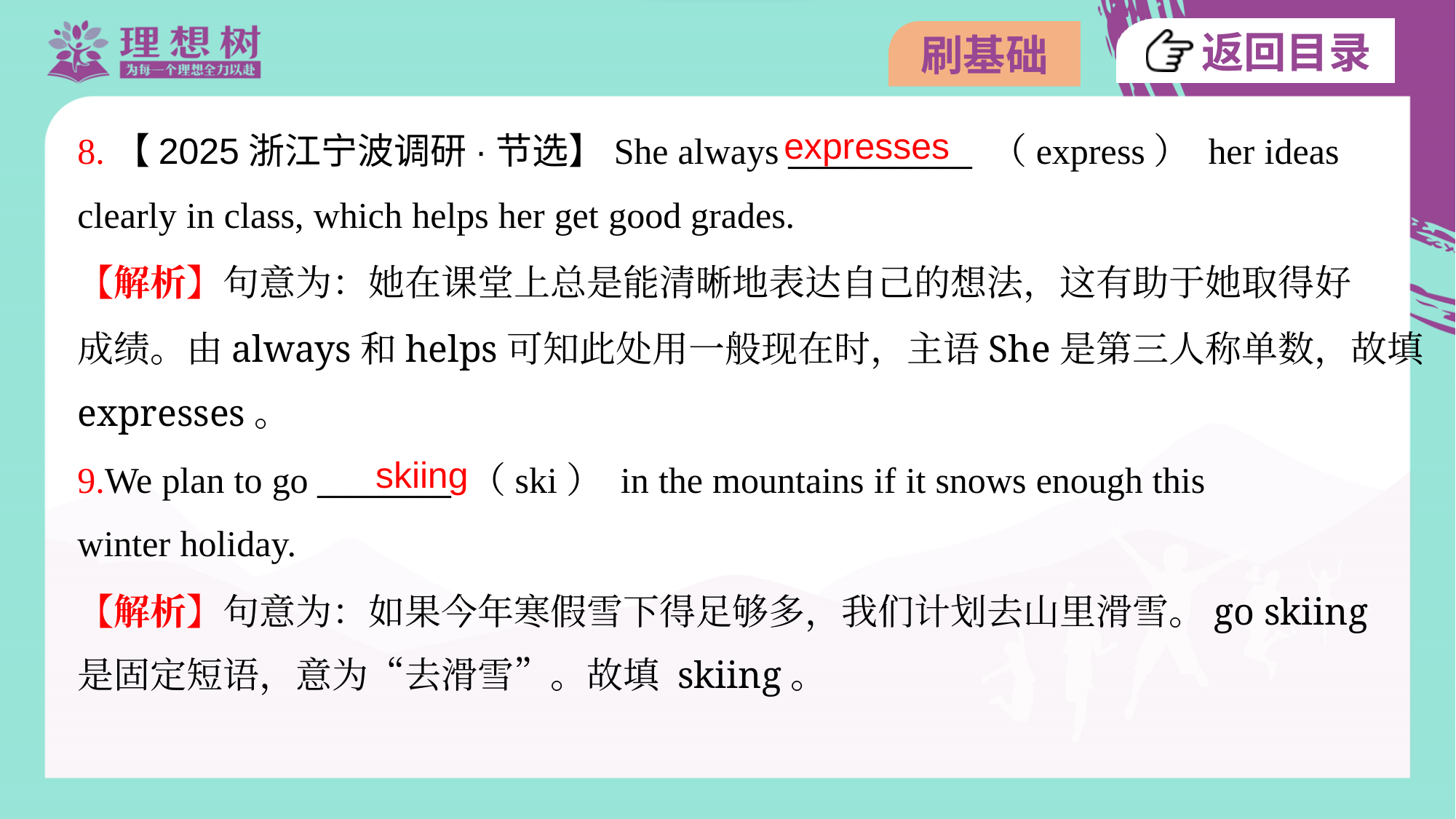

expresses
8.【2025浙江宁波调研·节选】She always ___________ （express） her ideas
clearly in class, which helps her get good grades.
【解析】句意为：她在课堂上总是能清晰地表达自己的想法，这有助于她取得好
成绩。由always和helps可知此处用一般现在时，主语She是第三人称单数，故填
expresses。
skiing
9.We plan to go ________ （ski） in the mountains if it snows enough this
winter holiday.
【解析】句意为：如果今年寒假雪下得足够多，我们计划去山里滑雪。go skiing
是固定短语，意为“去滑雪”。故填 skiing。